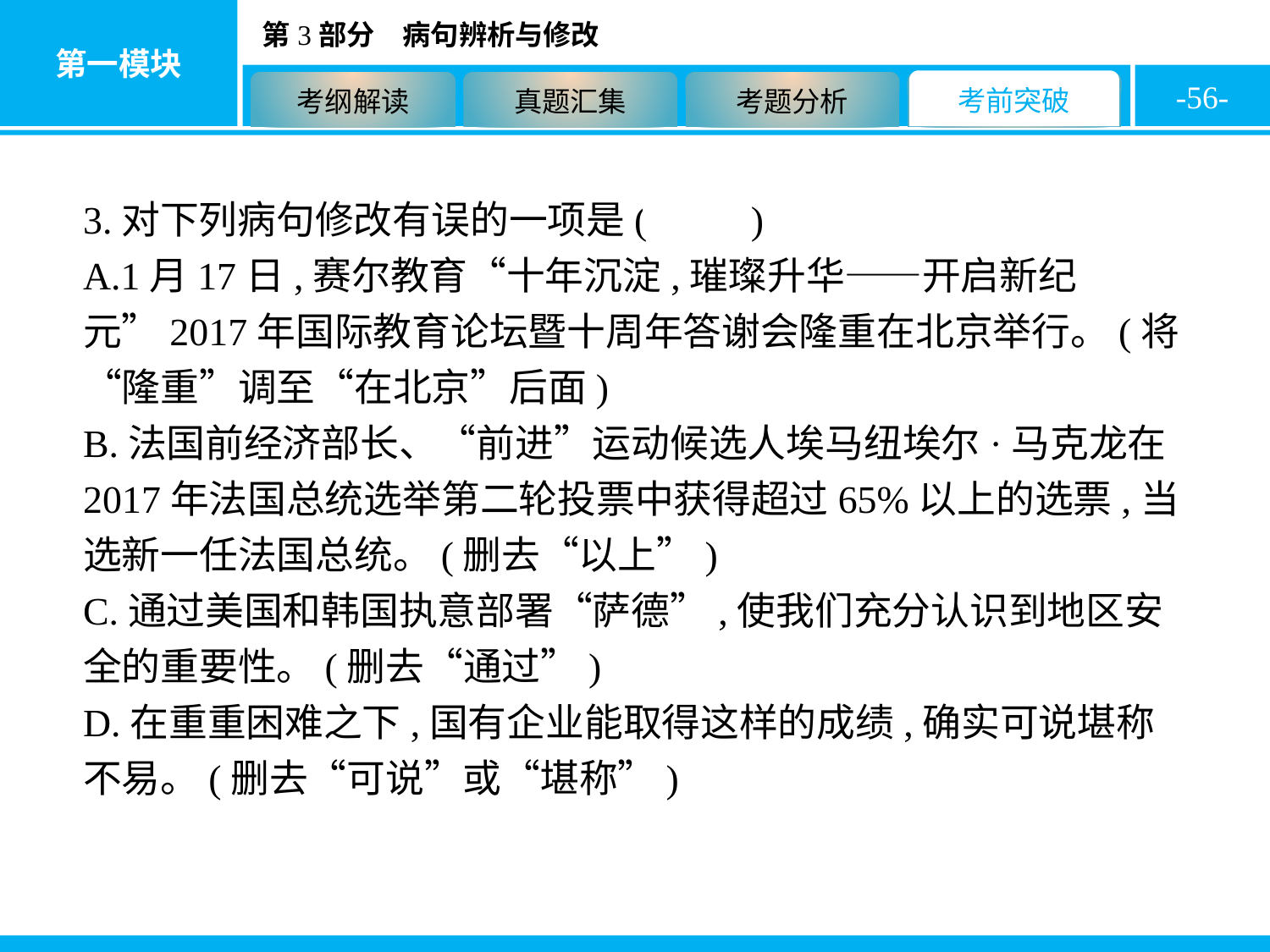

-56-
3.对下列病句修改有误的一项是(    C    )
A.1月17日,赛尔教育“十年沉淀,璀璨升华——开启新纪元”2017年国际教育论坛暨十周年答谢会隆重在北京举行。(将“隆重”调至“在北京”后面)
B.法国前经济部长、“前进”运动候选人埃马纽埃尔·马克龙在2017年法国总统选举第二轮投票中获得超过65%以上的选票,当选新一任法国总统。(删去“以上”)
C.通过美国和韩国执意部署“萨德”,使我们充分认识到地区安全的重要性。(删去“通过”)
D.在重重困难之下,国有企业能取得这样的成绩,确实可说堪称不易。(删去“可说”或“堪称”)